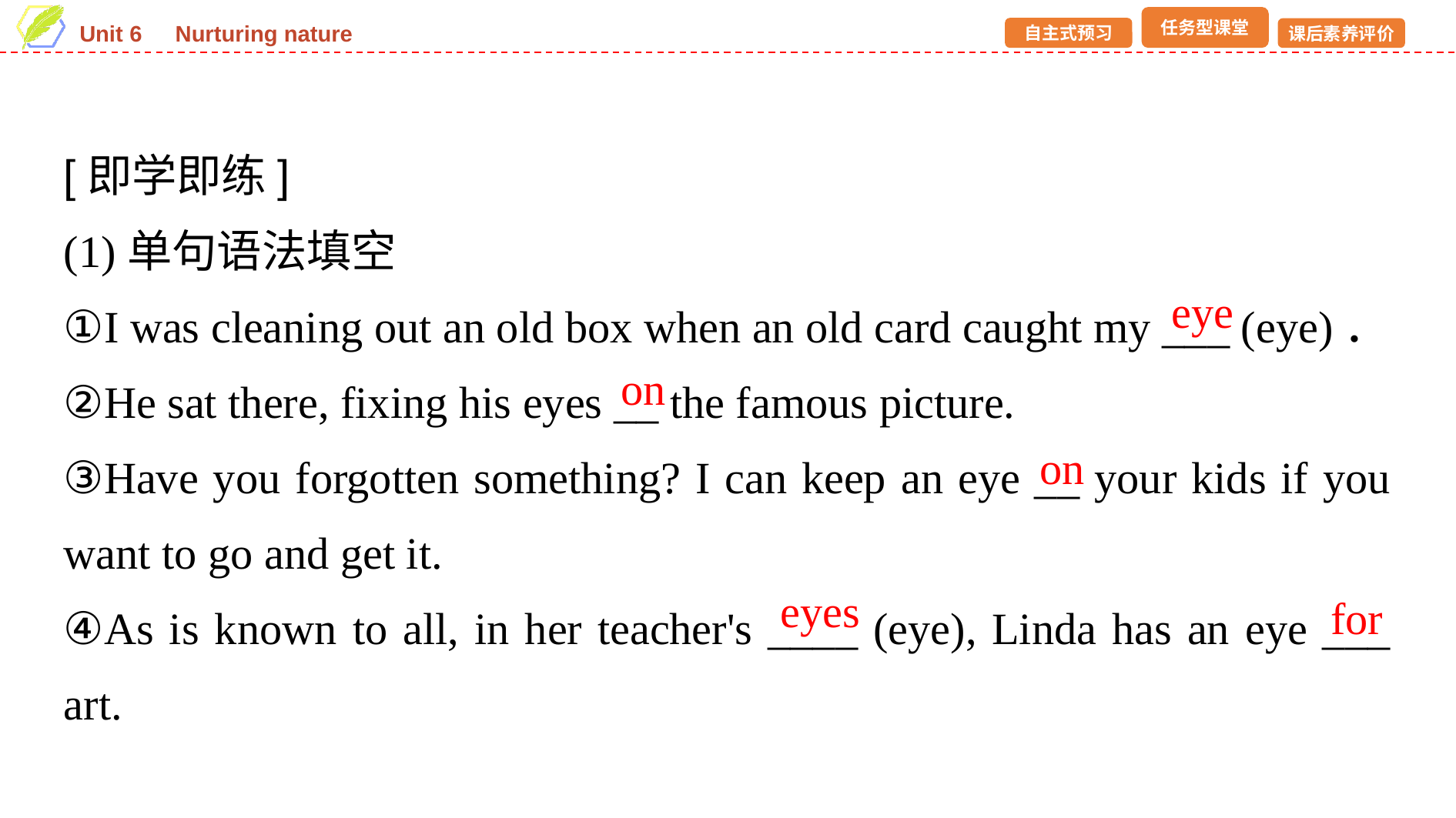

[即学即练]
(1)单句语法填空
①I was cleaning out an old box when an old card caught my ___ (eye)．
②He sat there, fixing his eyes __ the famous picture.
③Have you forgotten something? I can keep an eye __ your kids if you want to go and get it.
④As is known to all, in her teacher's ____ (eye), Linda has an eye ___ art.
eye
on
on
eyes
for